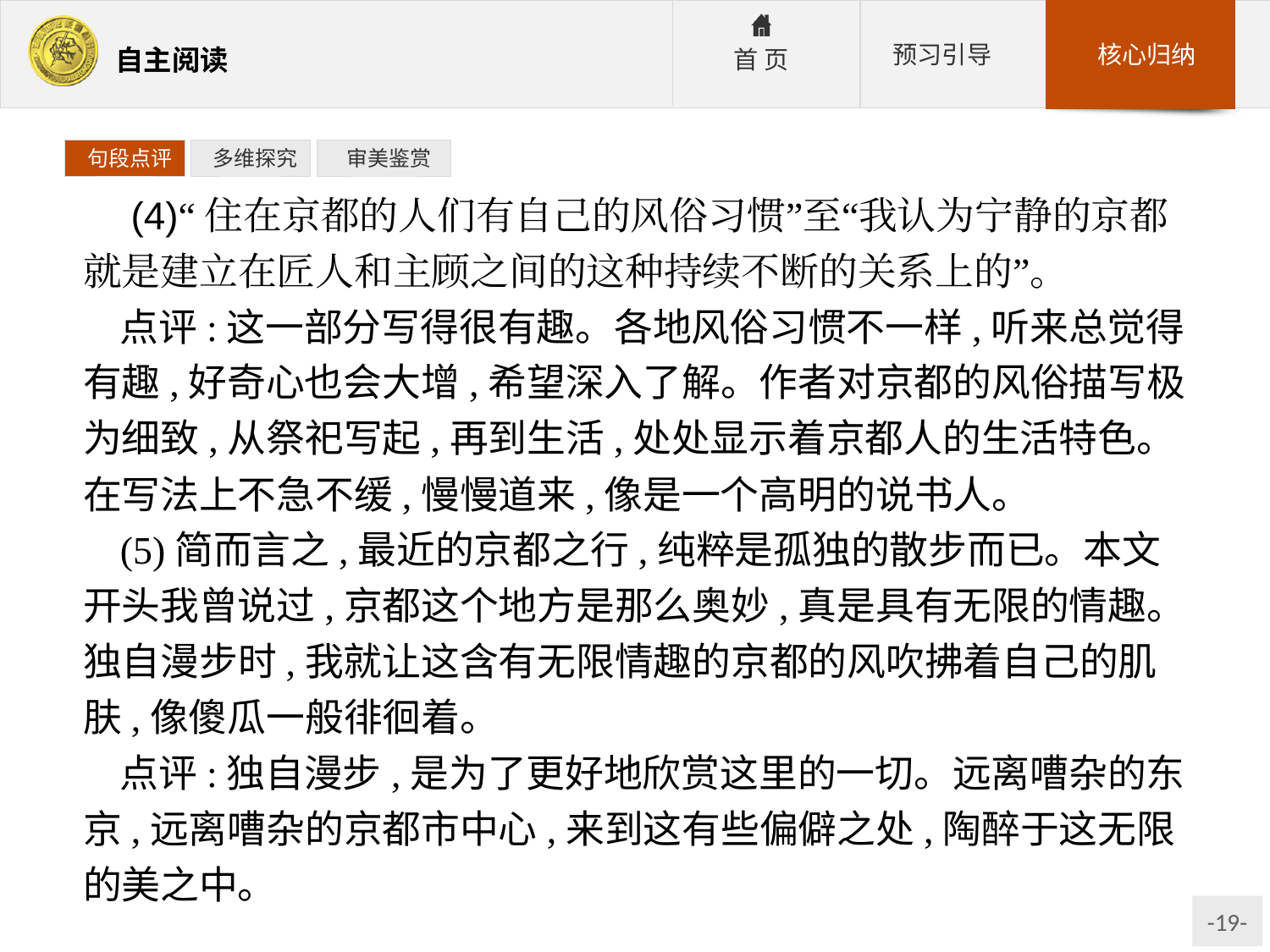

句段点评
 多维探究
 审美鉴赏
 (4)“住在京都的人们有自己的风俗习惯”至“我认为宁静的京都就是建立在匠人和主顾之间的这种持续不断的关系上的”。
点评:这一部分写得很有趣。各地风俗习惯不一样,听来总觉得有趣,好奇心也会大增,希望深入了解。作者对京都的风俗描写极为细致,从祭祀写起,再到生活,处处显示着京都人的生活特色。在写法上不急不缓,慢慢道来,像是一个高明的说书人。
(5)简而言之,最近的京都之行,纯粹是孤独的散步而已。本文开头我曾说过,京都这个地方是那么奥妙,真是具有无限的情趣。独自漫步时,我就让这含有无限情趣的京都的风吹拂着自己的肌肤,像傻瓜一般徘徊着。
点评:独自漫步,是为了更好地欣赏这里的一切。远离嘈杂的东京,远离嘈杂的京都市中心,来到这有些偏僻之处,陶醉于这无限的美之中。